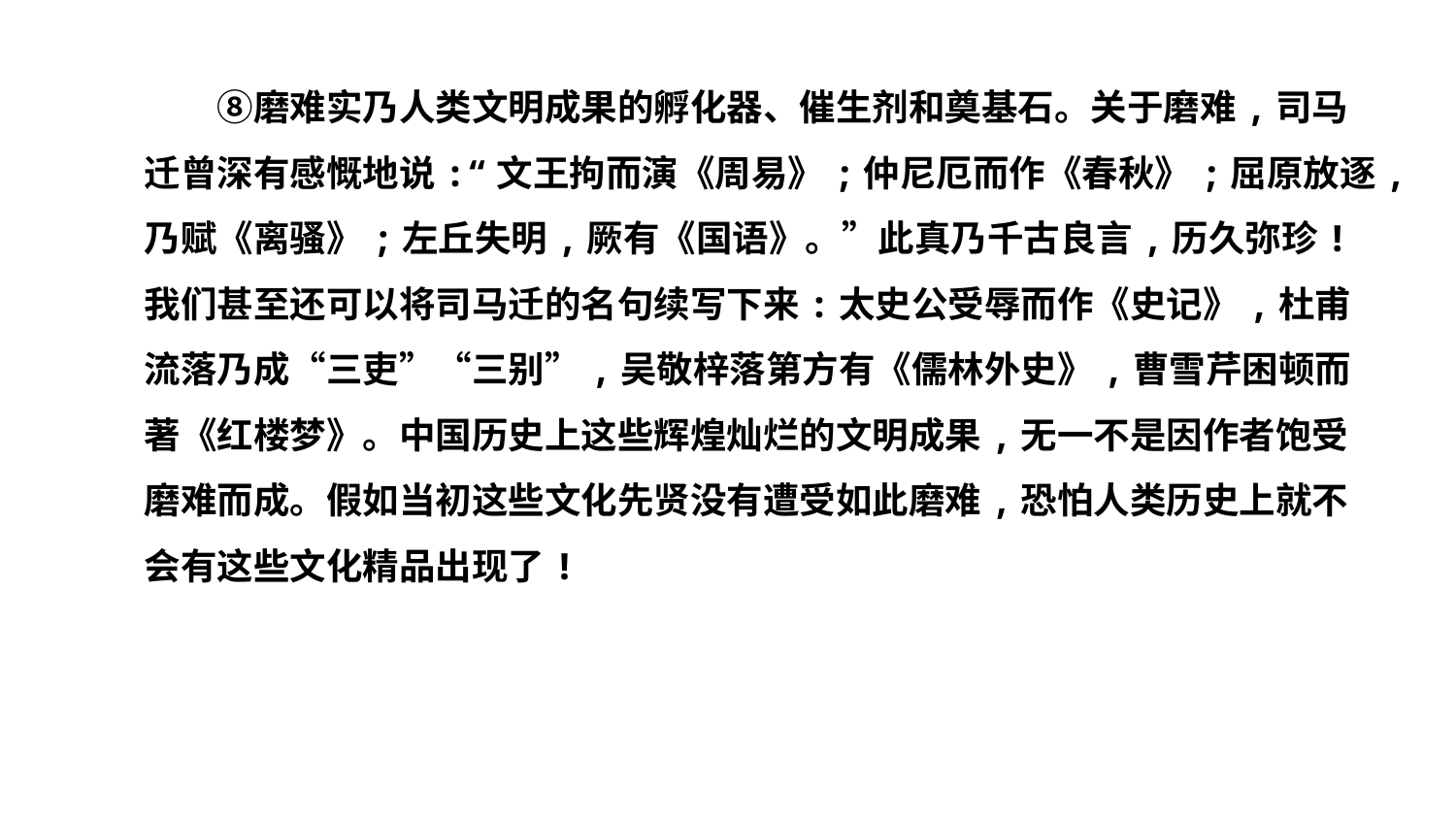

⑧磨难实乃人类文明成果的孵化器、催生剂和奠基石。关于磨难,司马迁曾深有感慨地说:“文王拘而演《周易》;仲尼厄而作《春秋》;屈原放逐,乃赋《离骚》;左丘失明,厥有《国语》。”此真乃千古良言,历久弥珍!我们甚至还可以将司马迁的名句续写下来:太史公受辱而作《史记》,杜甫流落乃成“三吏”“三别”,吴敬梓落第方有《儒林外史》,曹雪芹困顿而著《红楼梦》。中国历史上这些辉煌灿烂的文明成果,无一不是因作者饱受磨难而成。假如当初这些文化先贤没有遭受如此磨难,恐怕人类历史上就不会有这些文化精品出现了!